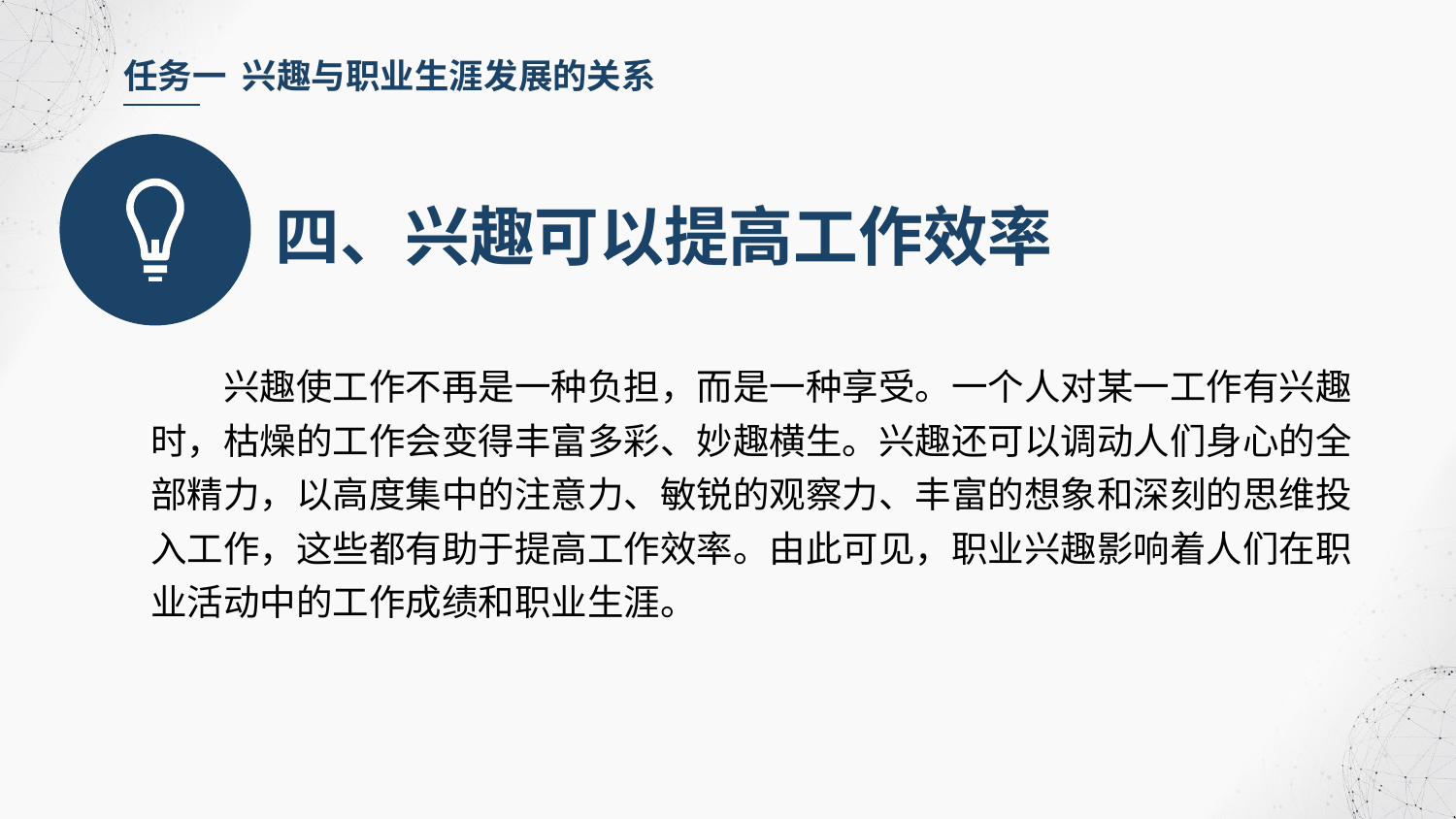

任务一  兴趣与职业生涯发展的关系

四、兴趣可以提高工作效率
兴趣使工作不再是一种负担，而是一种享受。一个人对某一工作有兴趣时，枯燥的工作会变得丰富多彩、妙趣横生。兴趣还可以调动人们身心的全部精力，以高度集中的注意力、敏锐的观察力、丰富的想象和深刻的思维投入工作，这些都有助于提高工作效率。由此可见，职业兴趣影响着人们在职业活动中的工作成绩和职业生涯。